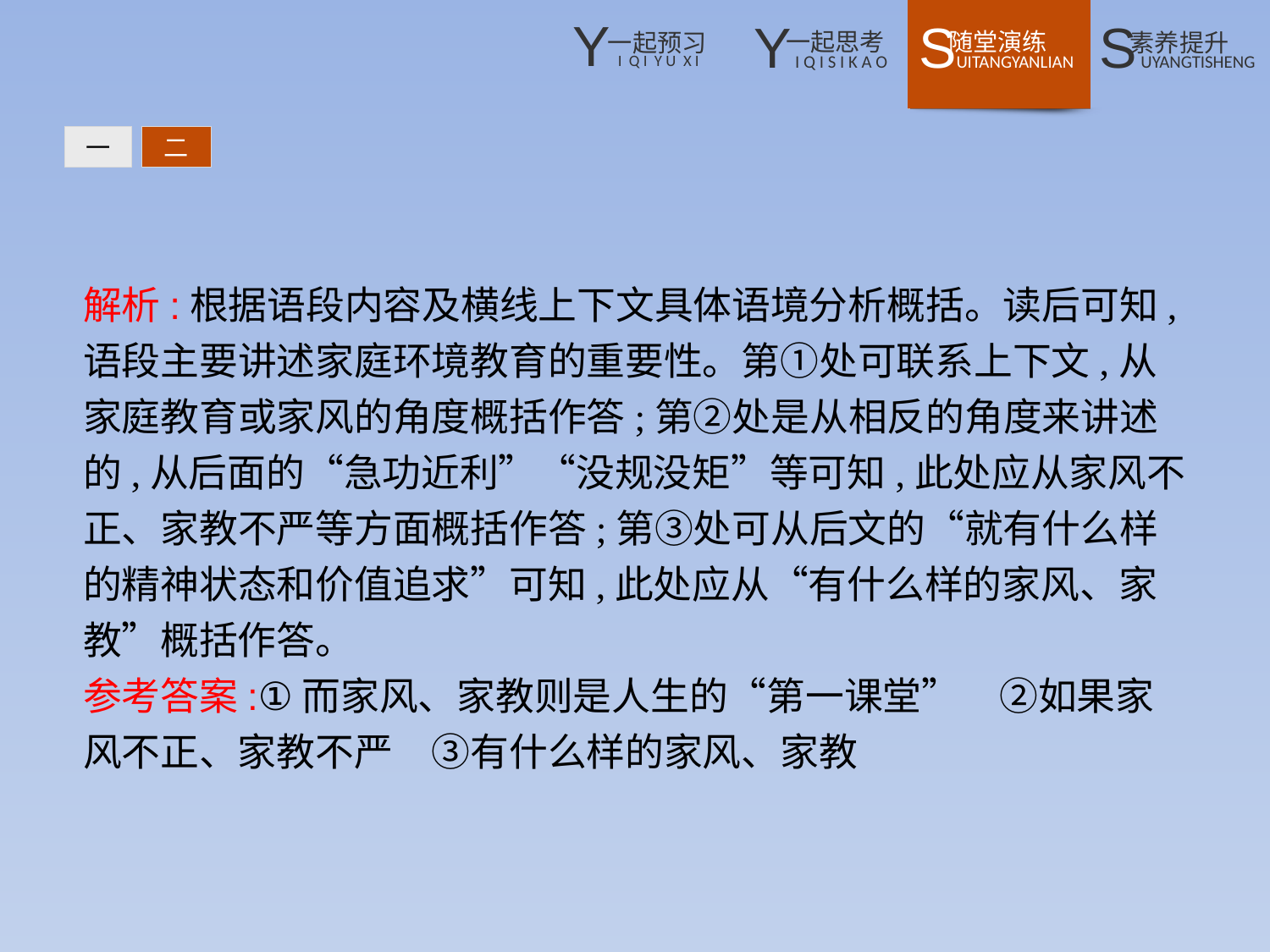

一
二
解析:根据语段内容及横线上下文具体语境分析概括。读后可知,语段主要讲述家庭环境教育的重要性。第①处可联系上下文,从家庭教育或家风的角度概括作答;第②处是从相反的角度来讲述的,从后面的“急功近利”“没规没矩”等可知,此处应从家风不正、家教不严等方面概括作答;第③处可从后文的“就有什么样的精神状态和价值追求”可知,此处应从“有什么样的家风、家教”概括作答。
参考答案:①而家风、家教则是人生的“第一课堂”　②如果家风不正、家教不严　③有什么样的家风、家教